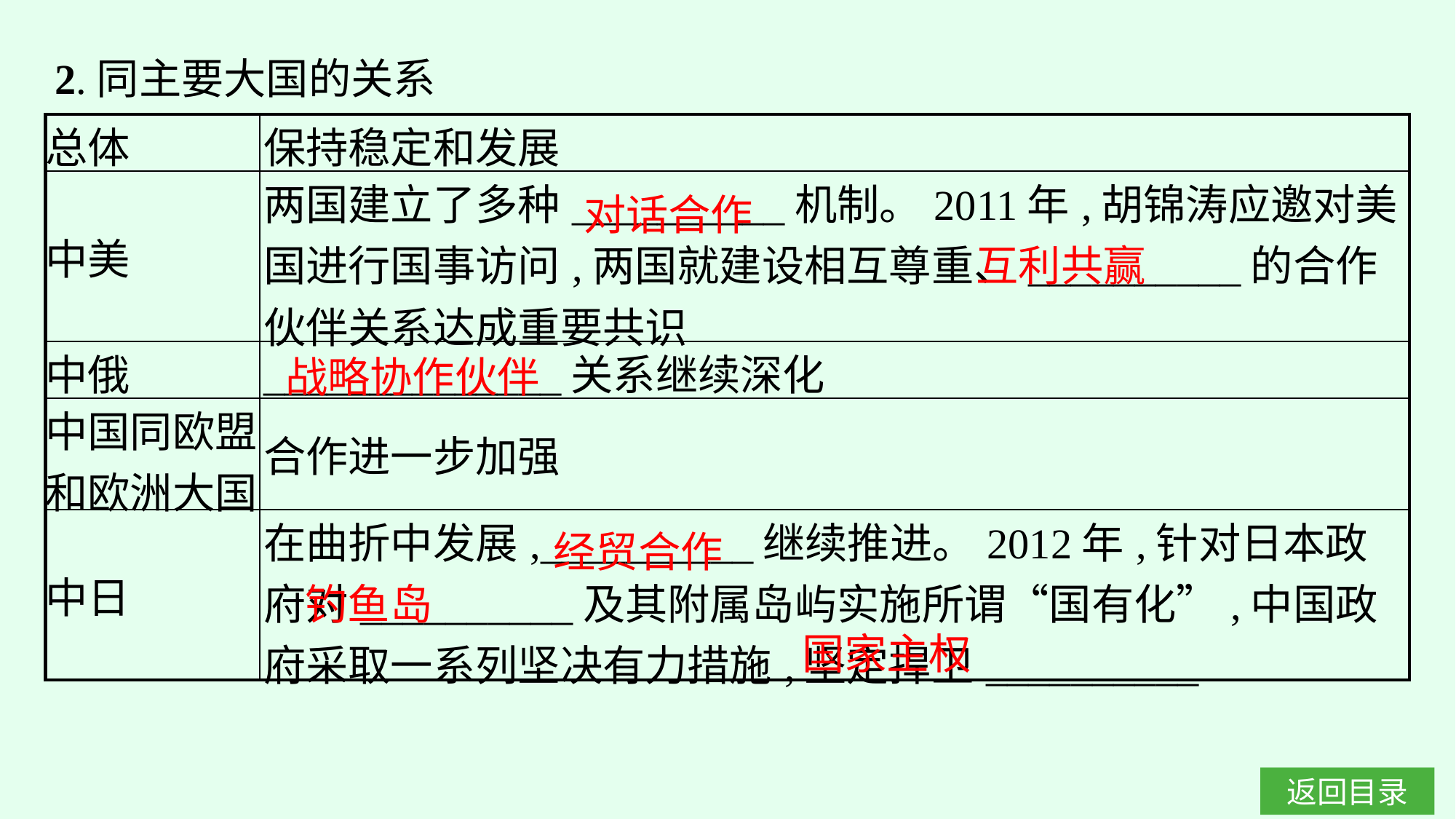

2.同主要大国的关系
| 总体 | 保持稳定和发展 |
| --- | --- |
| 中美 | 两国建立了多种\_\_\_\_\_\_\_\_\_\_机制。2011年,胡锦涛应邀对美国进行国事访问,两国就建设相互尊重、\_\_\_\_\_\_\_\_\_\_的合作伙伴关系达成重要共识 |
| 中俄 | \_\_\_\_\_\_\_\_\_\_\_\_\_\_关系继续深化 |
| 中国同欧盟和欧洲大国 | 合作进一步加强 |
| 中日 | 在曲折中发展,\_\_\_\_\_\_\_\_\_\_继续推进。2012年,针对日本政府对\_\_\_\_\_\_\_\_\_\_及其附属岛屿实施所谓“国有化”,中国政府采取一系列坚决有力措施,坚定捍卫\_\_\_\_\_\_\_\_\_\_ |
对话合作
互利共赢
战略协作伙伴
经贸合作
钓鱼岛
国家主权